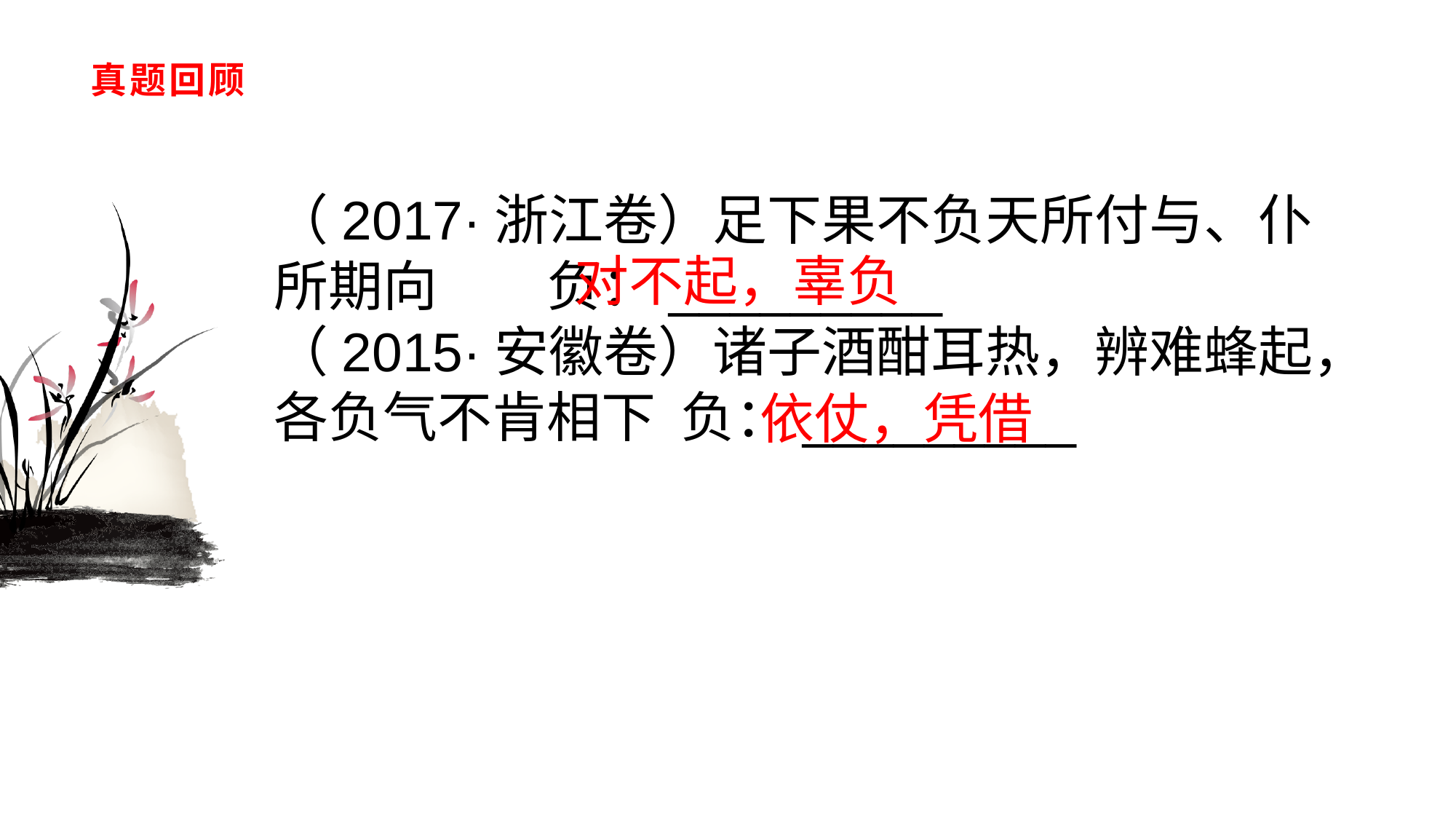

# 真题回顾
（2017·浙江卷）足下果不负天所付与、仆所期向　　负：_________（2015·安徽卷）诸子酒酣耳热，辨难蜂起，各负气不肯相下  负：_________
对不起，辜负
依仗，凭借